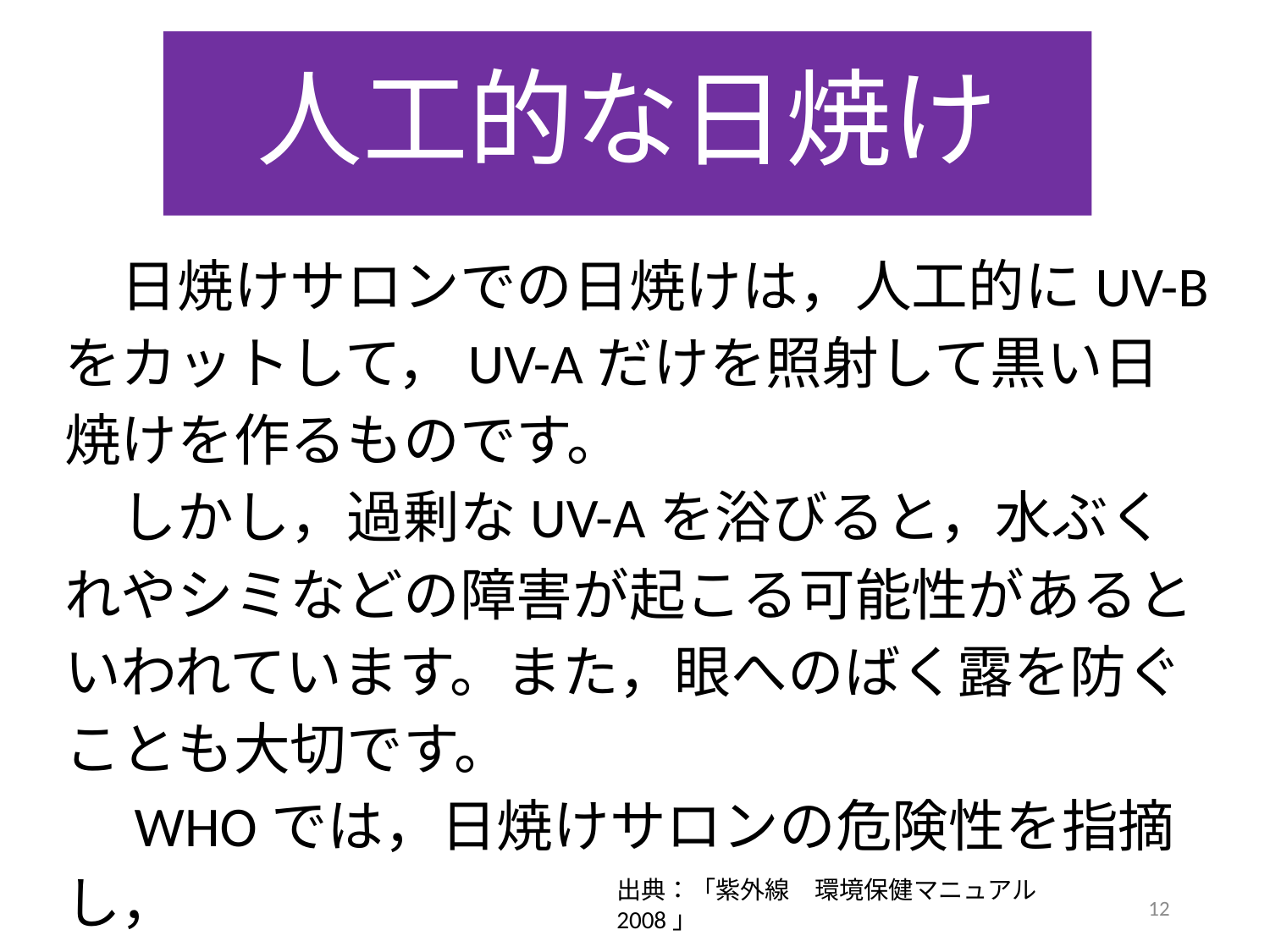

# 人工的な日焼け
　日焼けサロンでの日焼けは，人工的にUV-Bをカットして，UV-Aだけを照射して黒い日焼けを作るものです。
　しかし，過剰なUV-Aを浴びると，水ぶくれやシミなどの障害が起こる可能性があるといわれています。また，眼へのばく露を防ぐことも大切です。
　WHOでは，日焼けサロンの危険性を指摘し，
１８歳以下の使用を禁止するよう勧告しています。
出典：「紫外線　環境保健マニュアル2008」
12